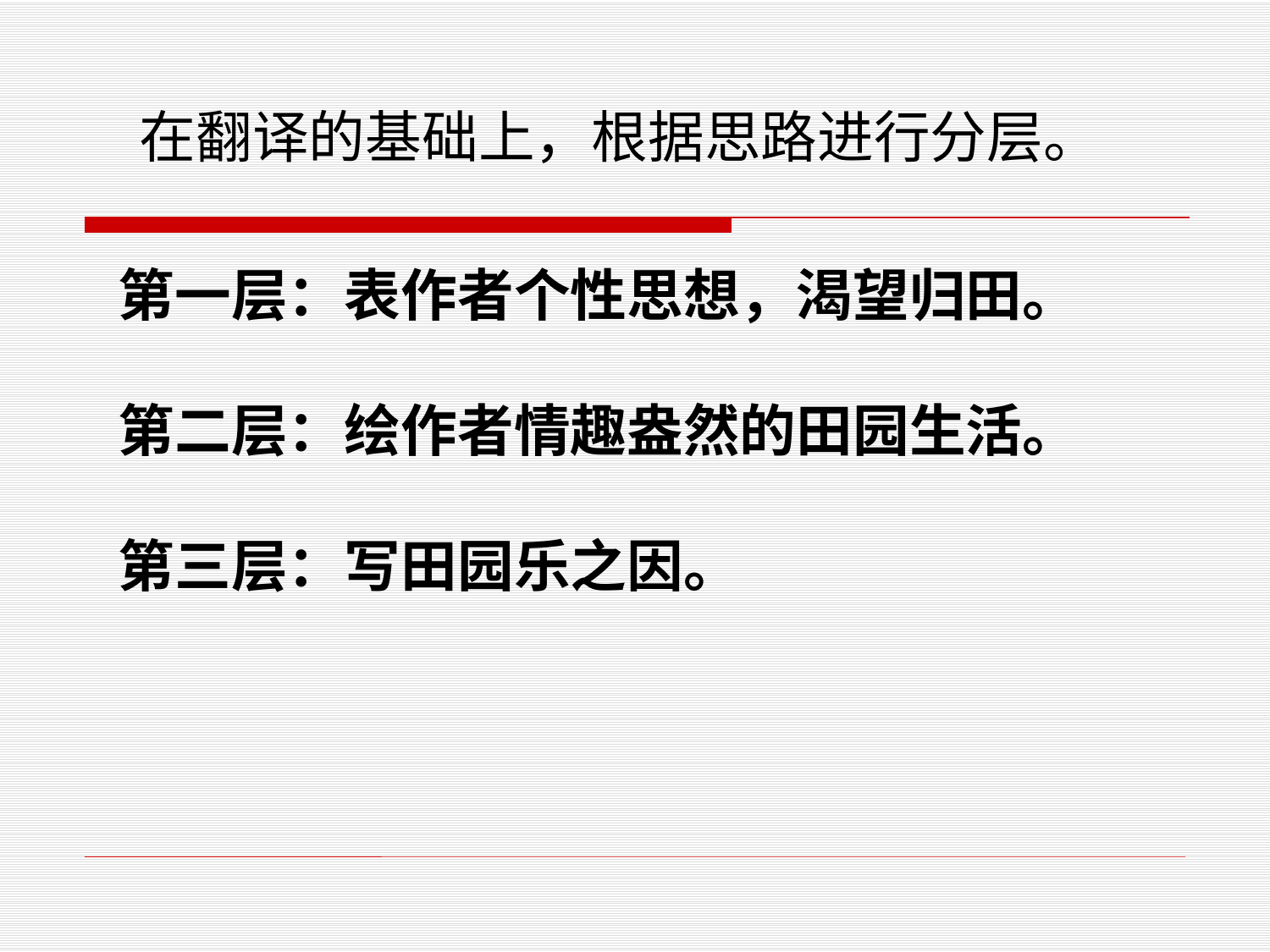

在翻译的基础上，根据思路进行分层。
第一层：表作者个性思想，渴望归田。

第二层：绘作者情趣盎然的田园生活。

第三层：写田园乐之因。